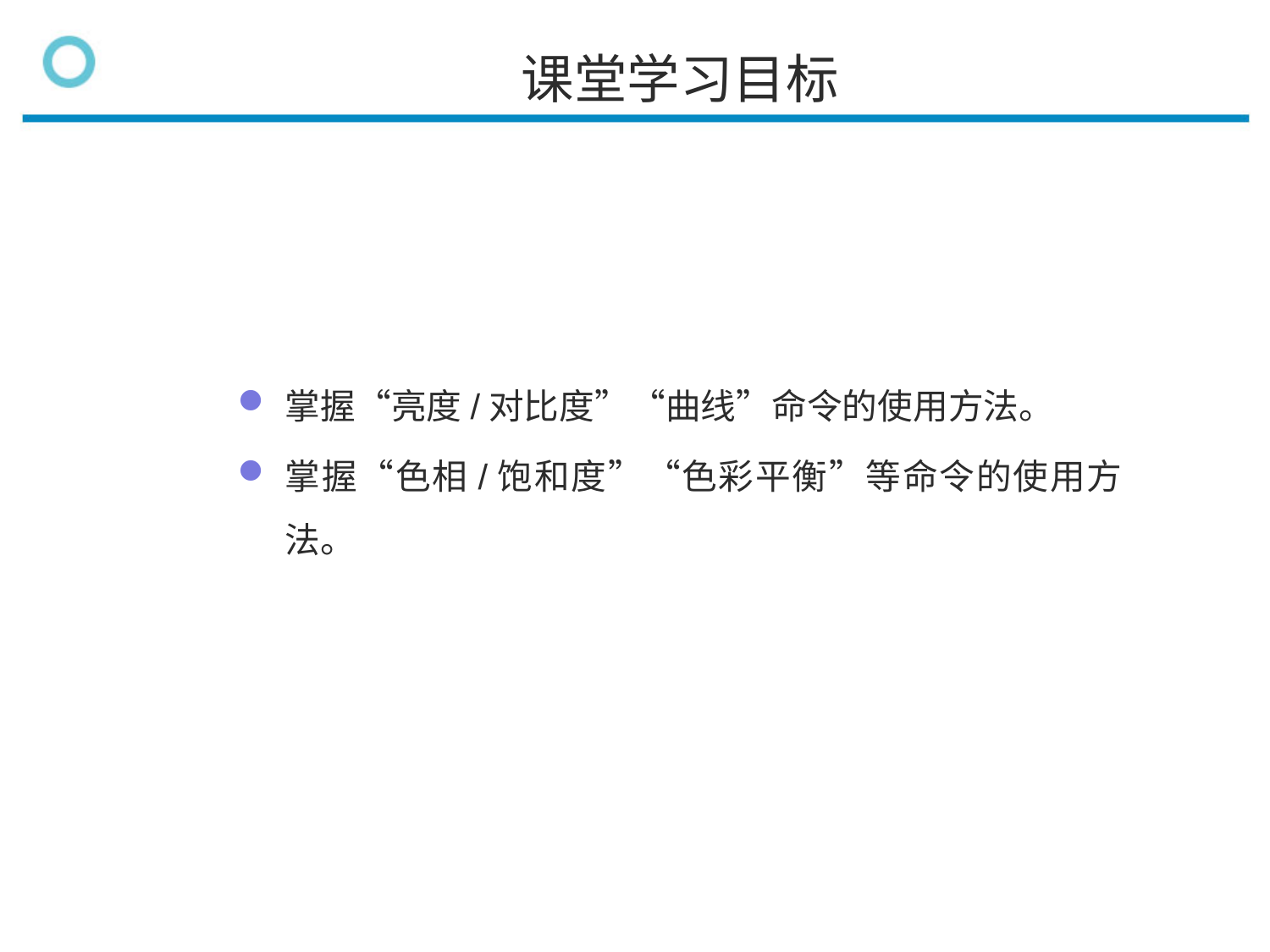

课堂学习目标
掌握“亮度/对比度”“曲线”命令的使用方法。
掌握“色相/饱和度”“色彩平衡”等命令的使用方法。